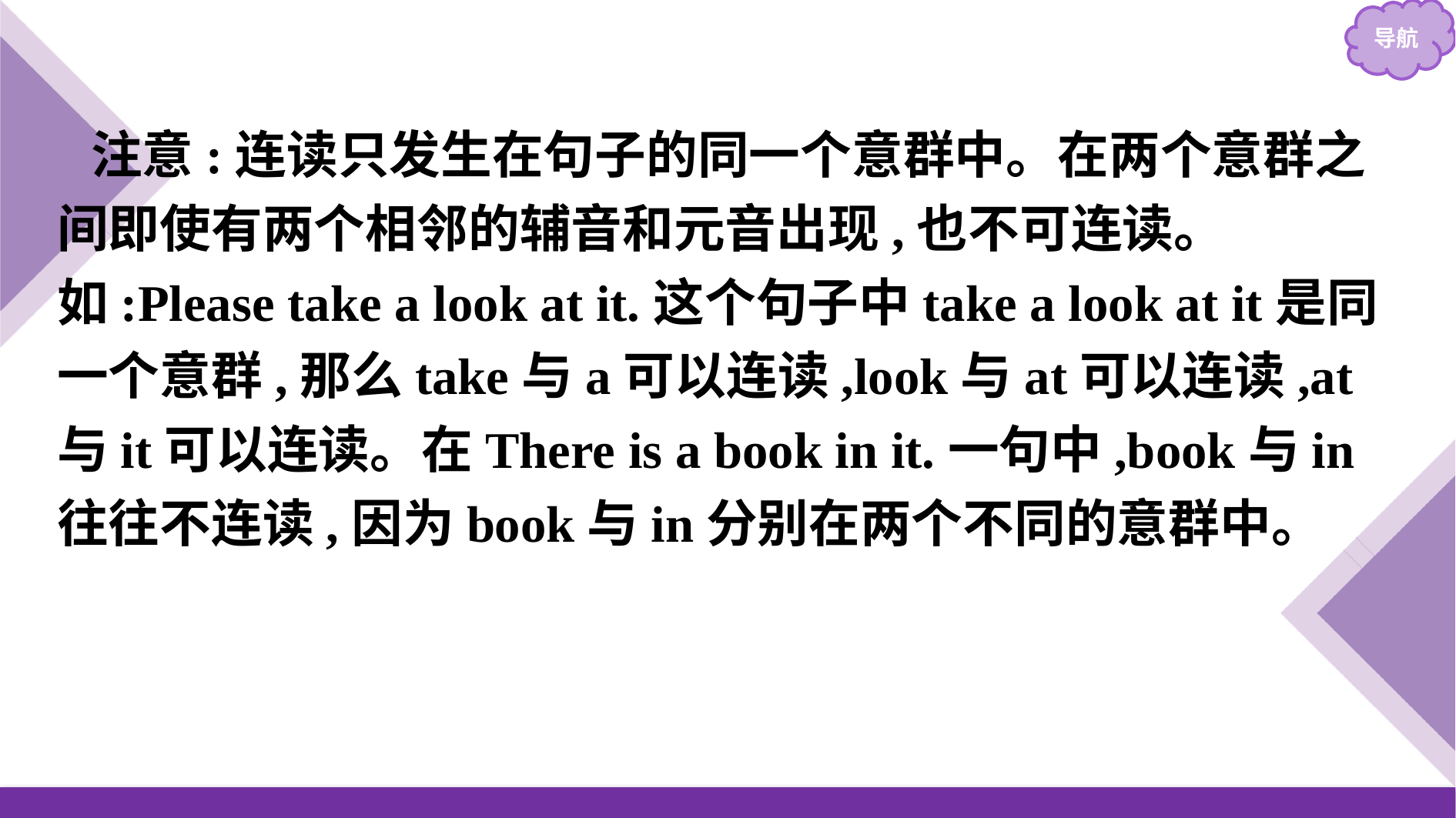

注意:连读只发生在句子的同一个意群中。在两个意群之间即使有两个相邻的辅音和元音出现,也不可连读。如:Please take a look at it.这个句子中take a look at it是同一个意群,那么take与a可以连读,look与at可以连读,at与it可以连读。在There is a book in it.一句中,book与in往往不连读,因为book与in分别在两个不同的意群中。